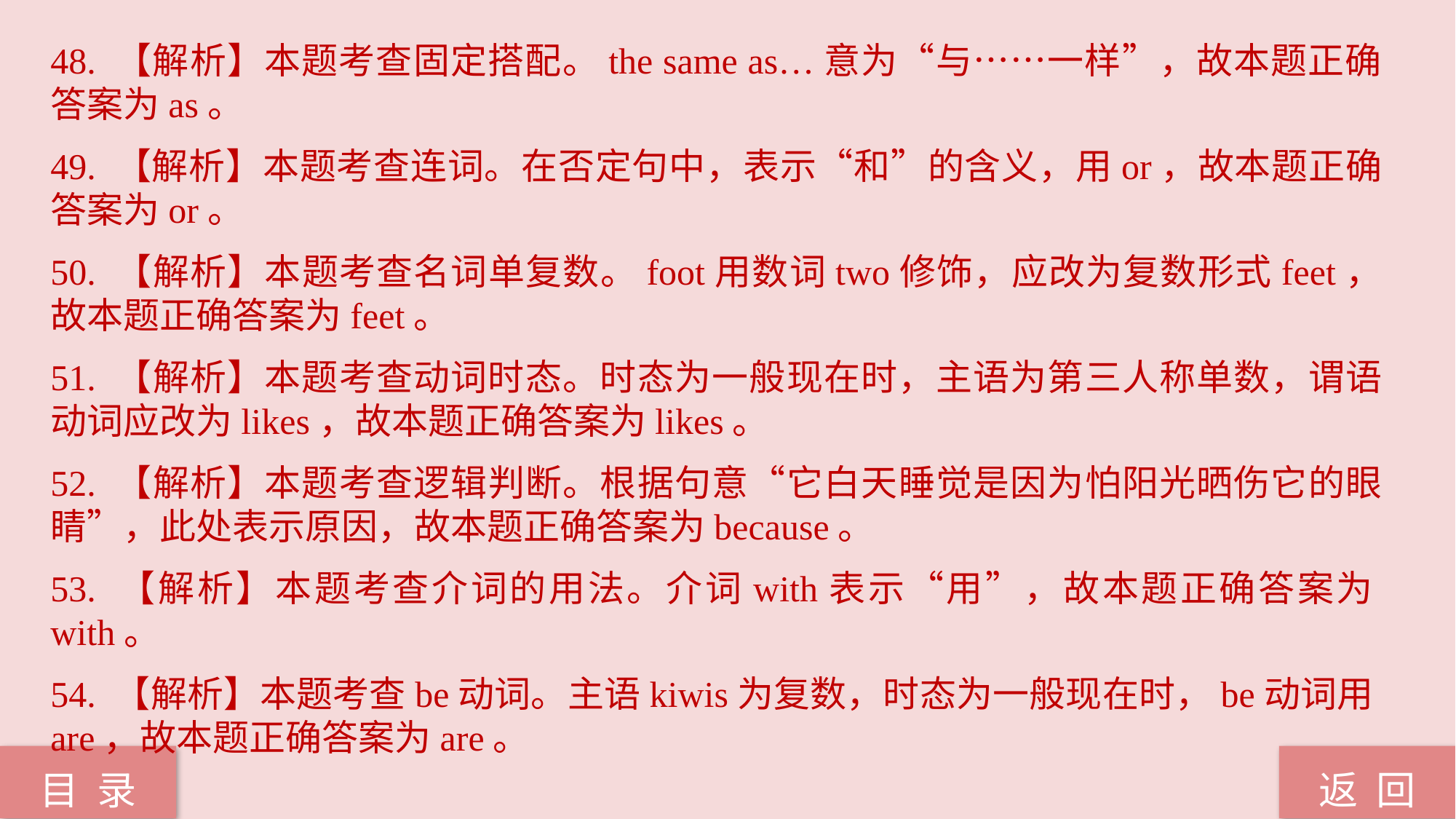

48. 【解析】本题考查固定搭配。the same as…意为“与……一样”，故本题正确答案为as。
49. 【解析】本题考查连词。在否定句中，表示“和”的含义，用or，故本题正确答案为or。
50. 【解析】本题考查名词单复数。foot用数词two修饰，应改为复数形式feet，故本题正确答案为feet。
51. 【解析】本题考查动词时态。时态为一般现在时，主语为第三人称单数，谓语动词应改为likes，故本题正确答案为likes。
52. 【解析】本题考查逻辑判断。根据句意“它白天睡觉是因为怕阳光晒伤它的眼睛”，此处表示原因，故本题正确答案为because。
53. 【解析】本题考查介词的用法。介词with表示“用”，故本题正确答案为with。
54. 【解析】本题考查be动词。主语kiwis为复数，时态为一般现在时，be动词用are，故本题正确答案为are。
返  回